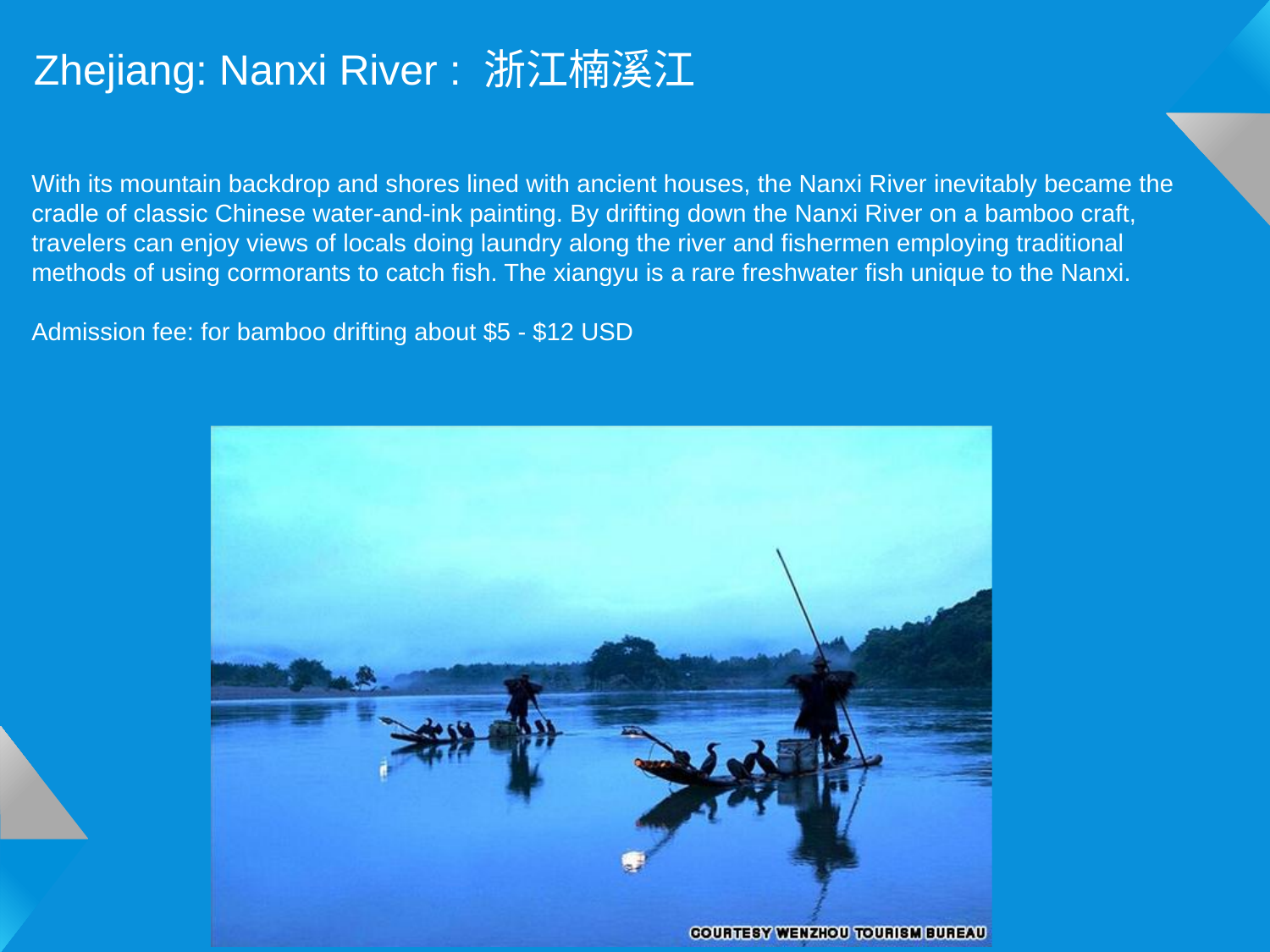

Zhejiang: Nanxi River : 浙江楠溪江
With its mountain backdrop and shores lined with ancient houses, the Nanxi River inevitably became the cradle of classic Chinese water-and-ink painting. By drifting down the Nanxi River on a bamboo craft, travelers can enjoy views of locals doing laundry along the river and fishermen employing traditional methods of using cormorants to catch fish. The xiangyu is a rare freshwater fish unique to the Nanxi.

Admission fee: for bamboo drifting about $5 - $12 USD